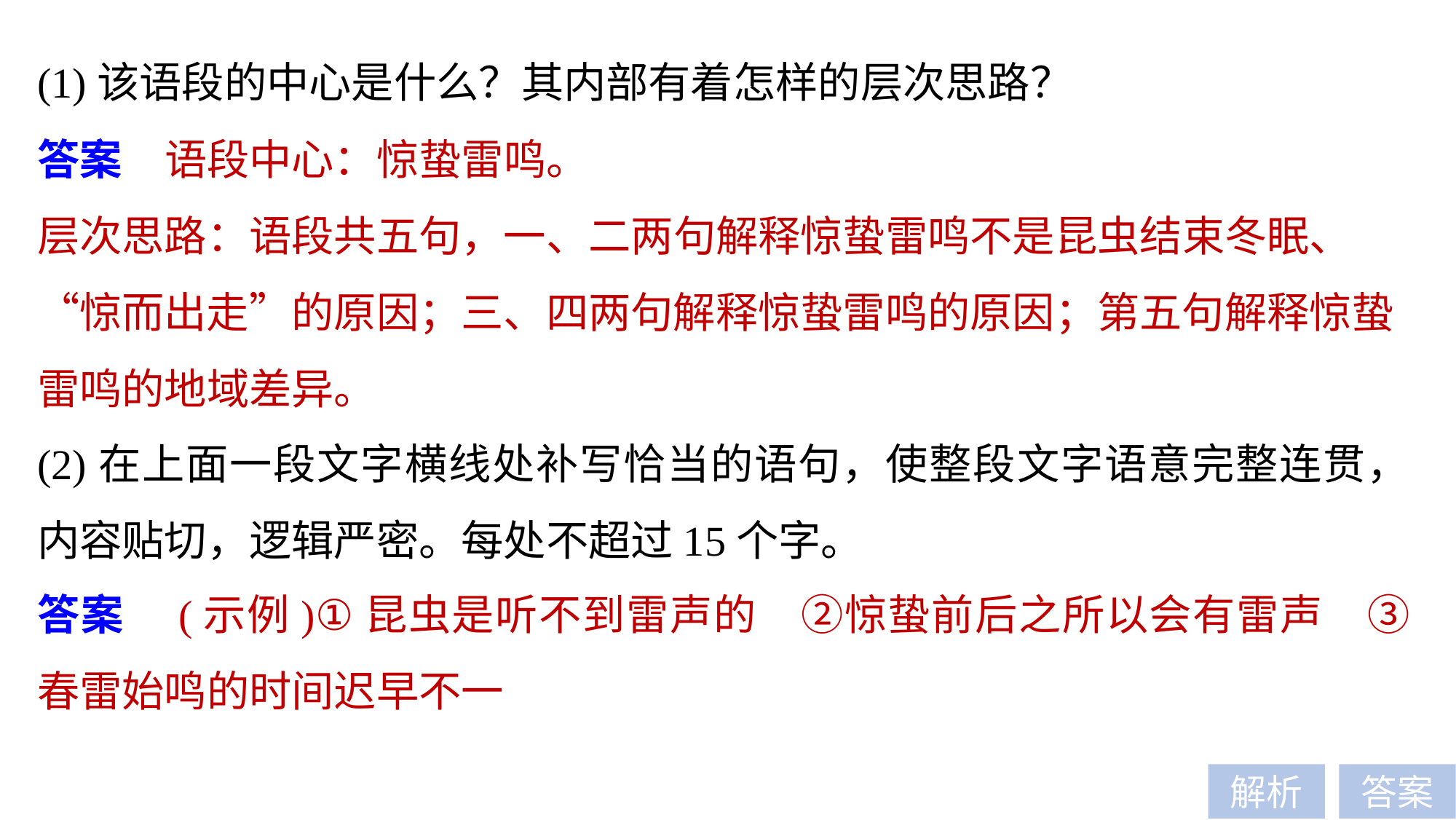

(1)该语段的中心是什么？其内部有着怎样的层次思路？
答案　语段中心：惊蛰雷鸣。
层次思路：语段共五句，一、二两句解释惊蛰雷鸣不是昆虫结束冬眠、“惊而出走”的原因；三、四两句解释惊蛰雷鸣的原因；第五句解释惊蛰雷鸣的地域差异。
(2)在上面一段文字横线处补写恰当的语句，使整段文字语意完整连贯，内容贴切，逻辑严密。每处不超过15个字。
答案　(示例)①昆虫是听不到雷声的　②惊蛰前后之所以会有雷声　③春雷始鸣的时间迟早不一
解析
答案